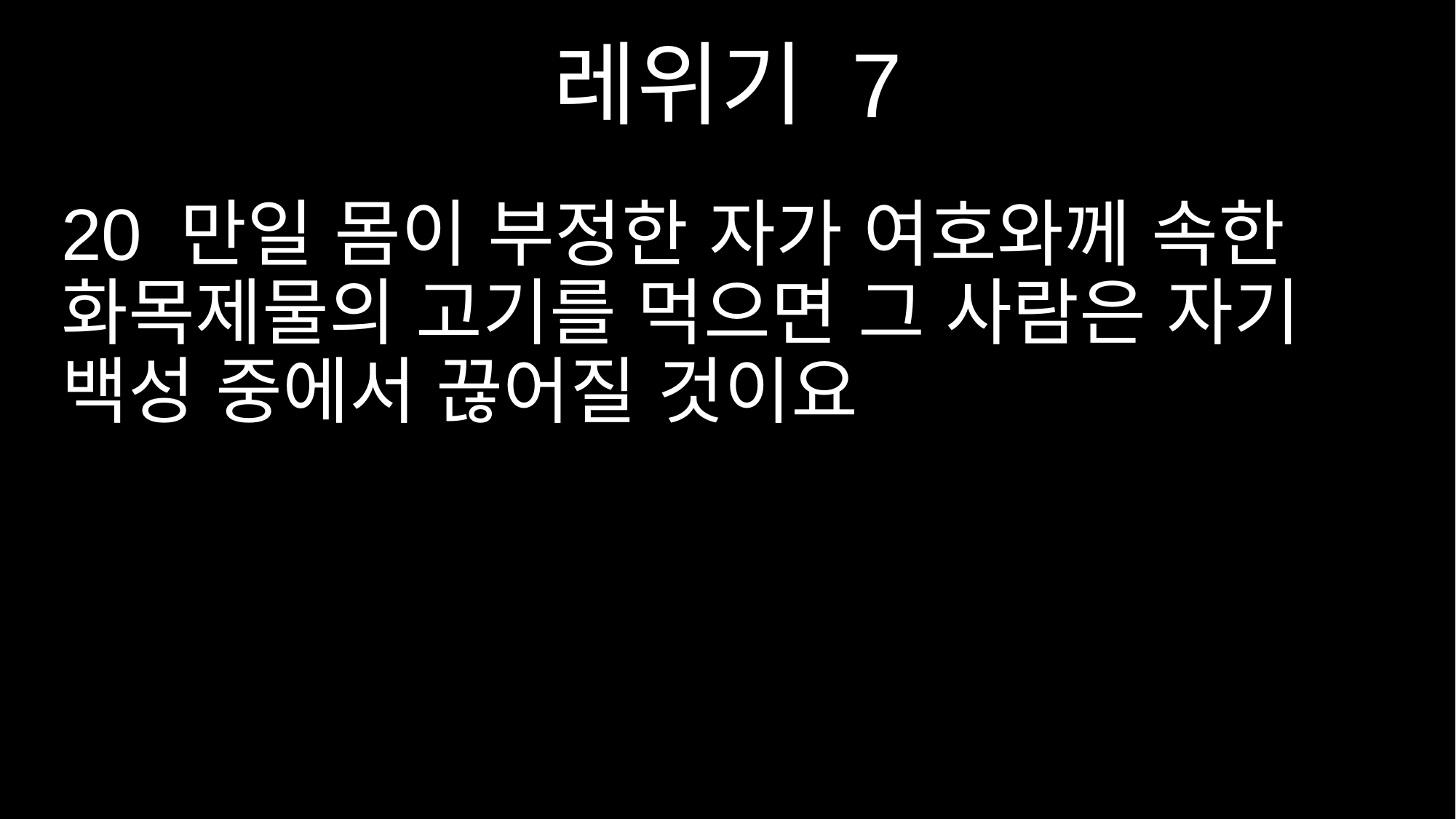

레위기 7
20 만일 몸이 부정한 자가 여호와께 속한 화목제물의 고기를 먹으면 그 사람은 자기 백성 중에서 끊어질 것이요